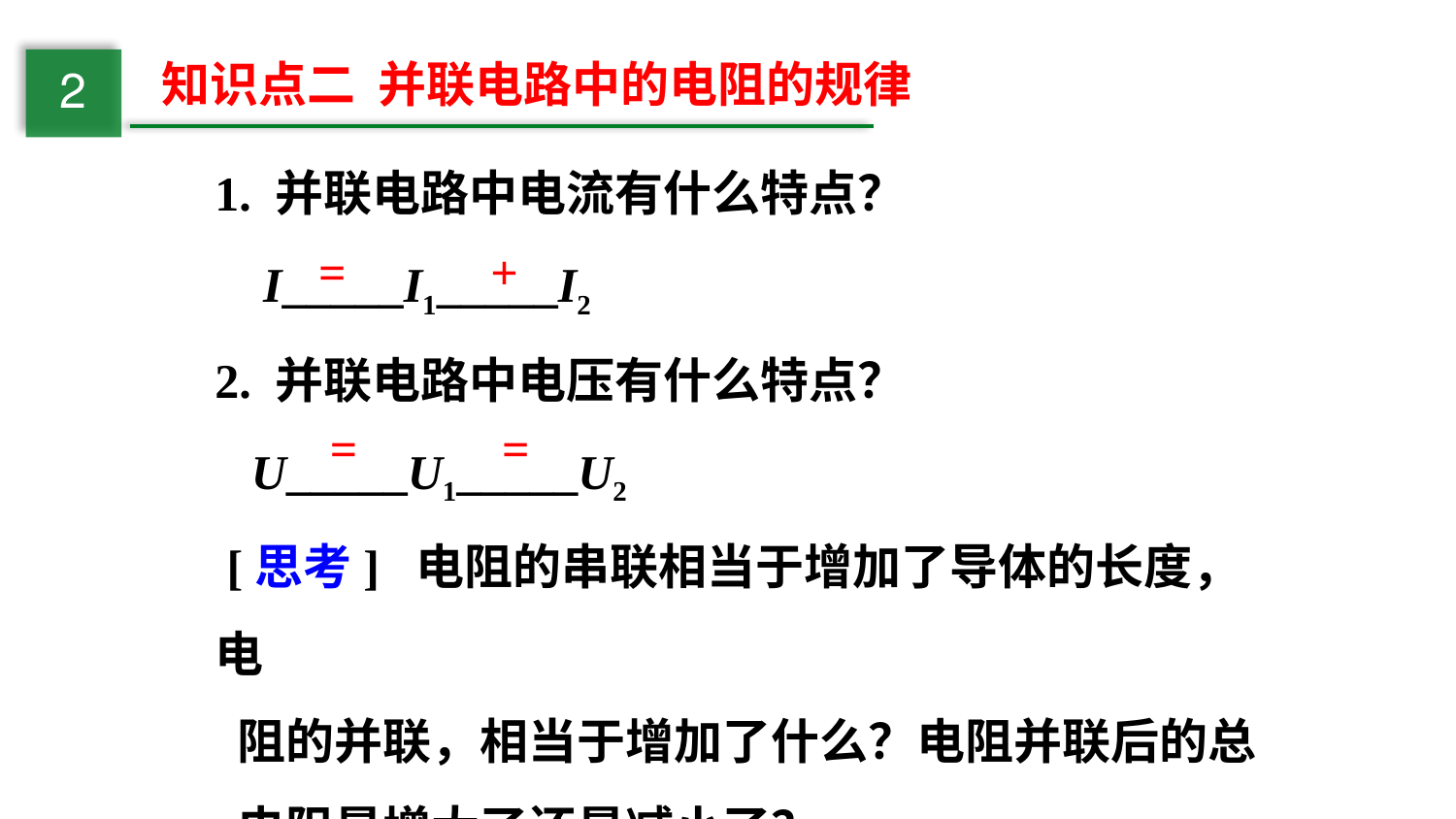

知识点二  并联电路中的电阻的规律

2
1. 并联电路中电流有什么特点？
    I_____I1_____I2
2. 并联电路中电压有什么特点？
   U_____U1_____U2
 [思考]  电阻的串联相当于增加了导体的长度，电
 阻的并联，相当于增加了什么？电阻并联后的总
 电阻是增大了还是减小了？
=
+
=
=